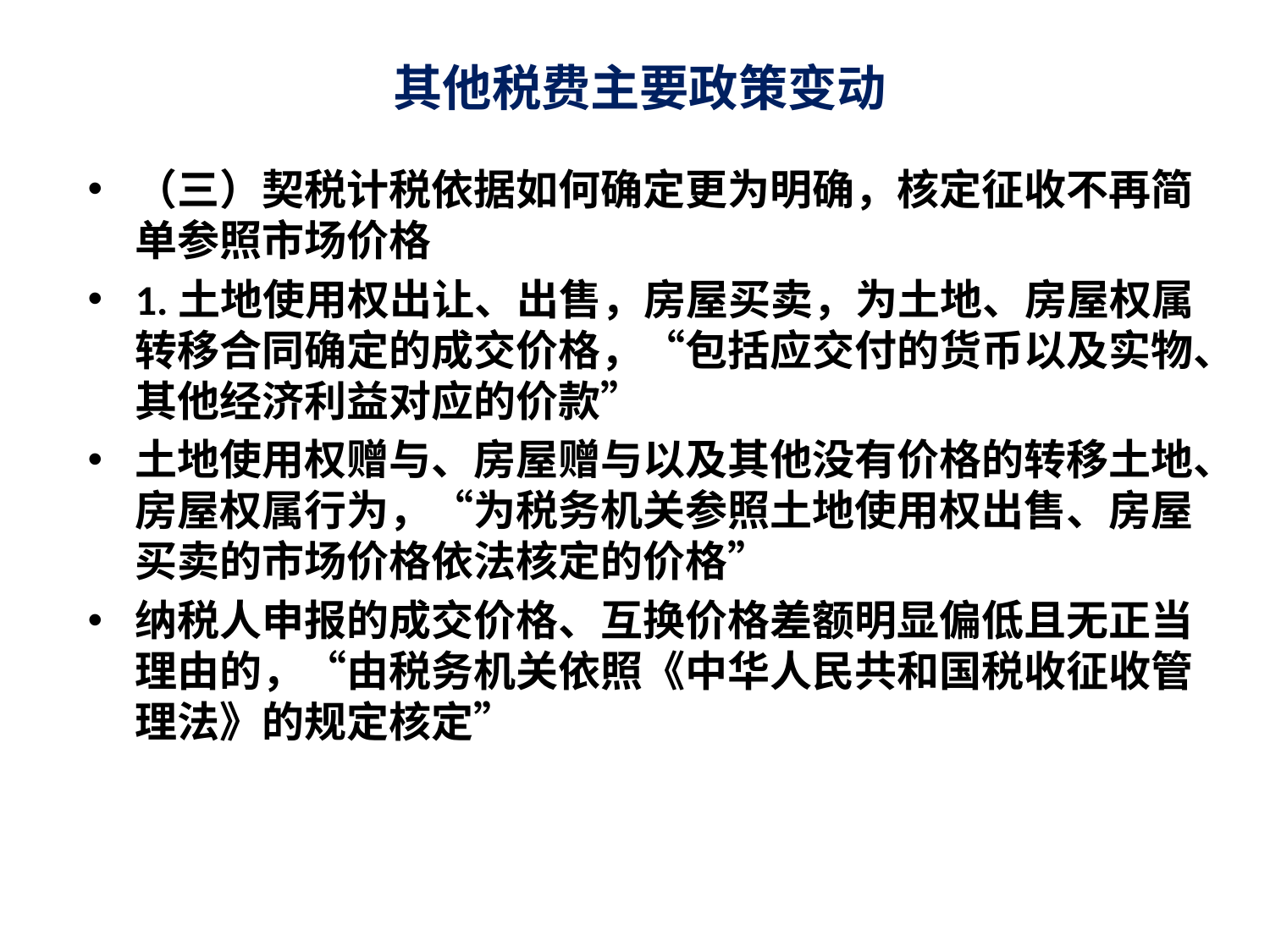

# 其他税费主要政策变动
（三）契税计税依据如何确定更为明确，核定征收不再简单参照市场价格
1.土地使用权出让、出售，房屋买卖，为土地、房屋权属转移合同确定的成交价格，“包括应交付的货币以及实物、其他经济利益对应的价款”
土地使用权赠与、房屋赠与以及其他没有价格的转移土地、房屋权属行为，“为税务机关参照土地使用权出售、房屋买卖的市场价格依法核定的价格”
纳税人申报的成交价格、互换价格差额明显偏低且无正当理由的，“由税务机关依照《中华人民共和国税收征收管理法》的规定核定”